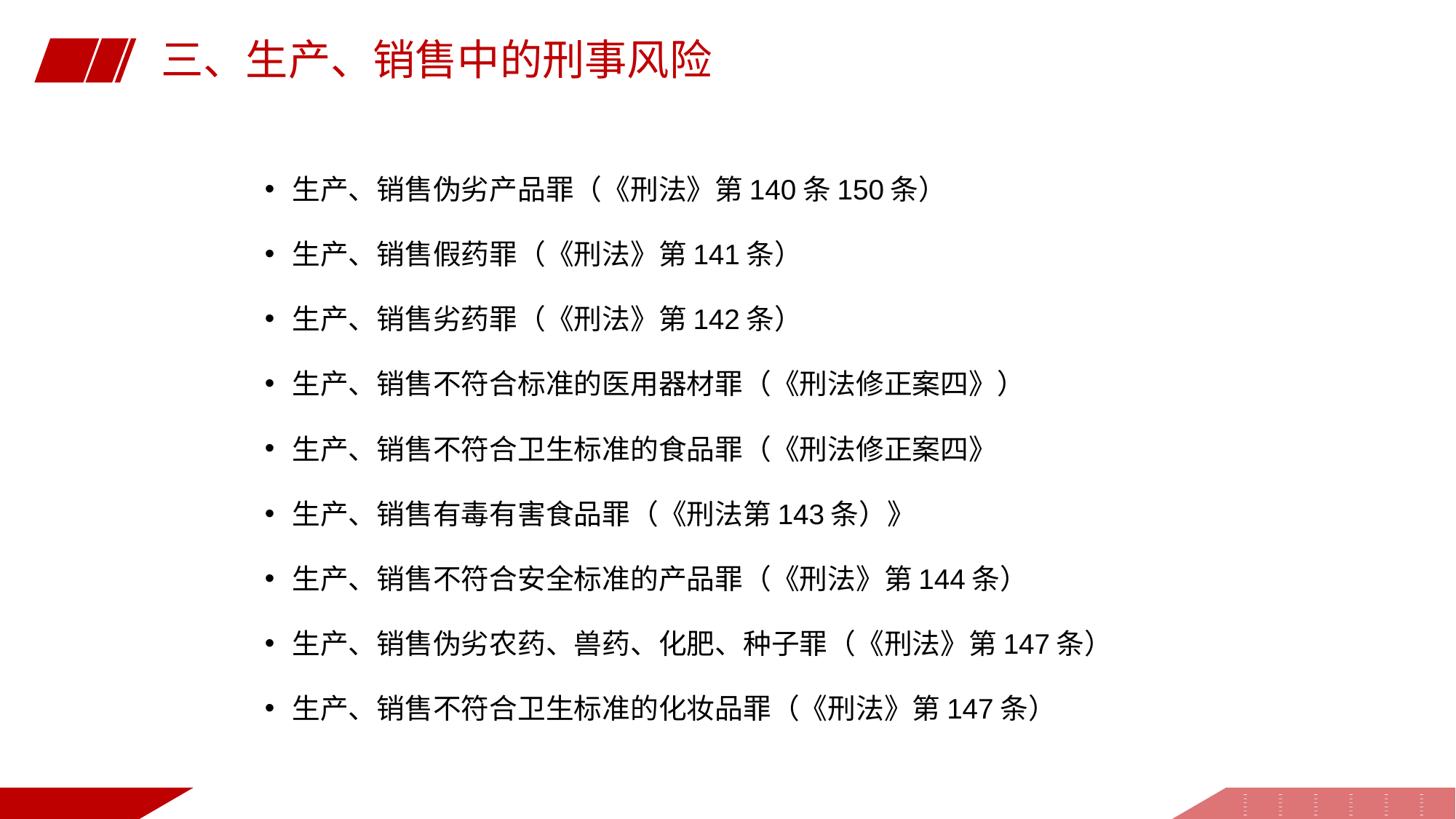

三、生产、销售中的刑事风险
生产、销售伪劣产品罪（《刑法》第140条150条）
生产、销售假药罪（《刑法》第141条）
生产、销售劣药罪（《刑法》第142条）
生产、销售不符合标准的医用器材罪（《刑法修正案四》）
生产、销售不符合卫生标准的食品罪（《刑法修正案四》
生产、销售有毒有害食品罪（《刑法第143条）》
生产、销售不符合安全标准的产品罪（《刑法》第144条）
生产、销售伪劣农药、兽药、化肥、种子罪（《刑法》第147条）
生产、销售不符合卫生标准的化妆品罪（《刑法》第147条）